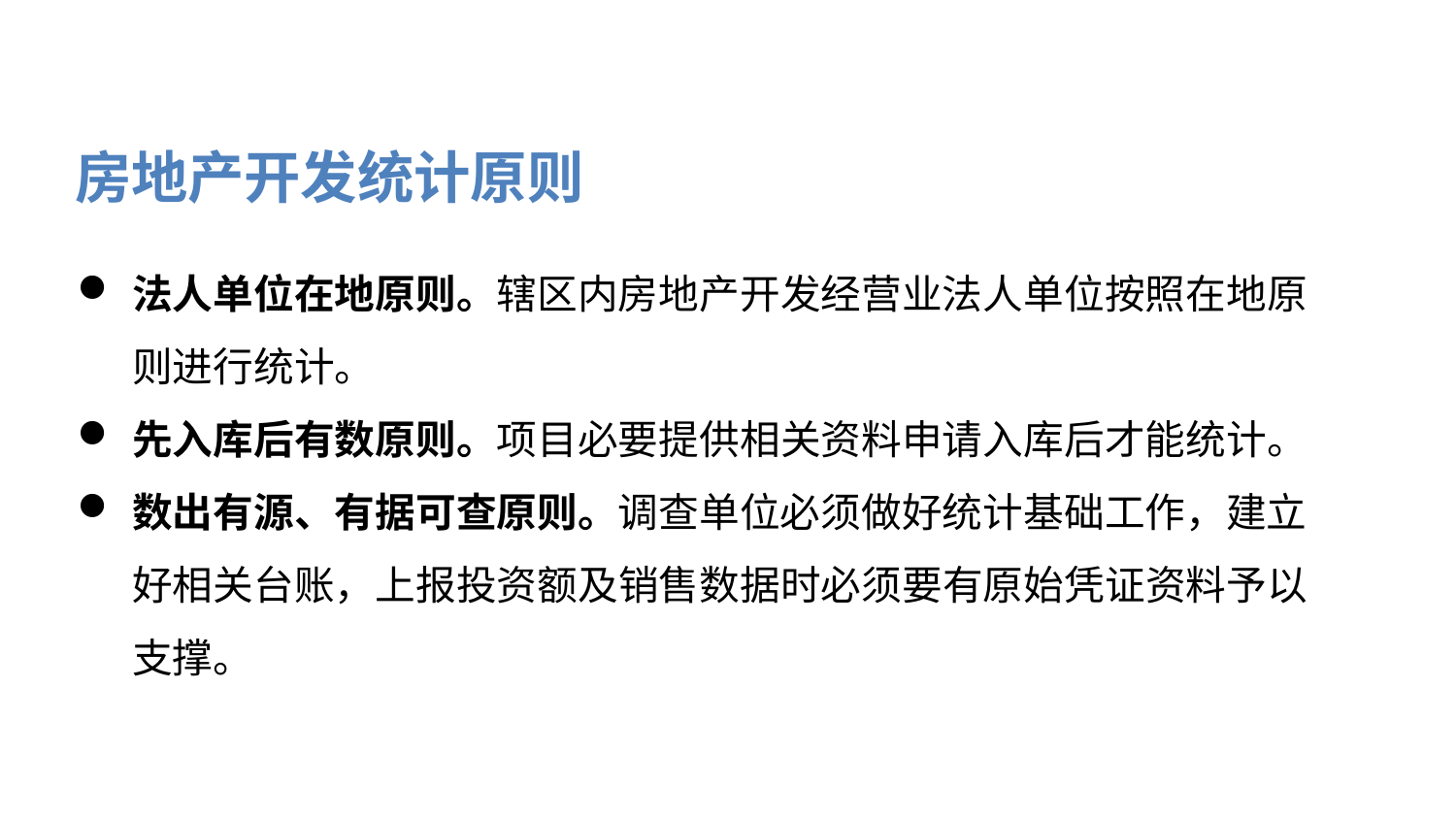

房地产开发统计原则
法人单位在地原则。辖区内房地产开发经营业法人单位按照在地原则进行统计。
先入库后有数原则。项目必要提供相关资料申请入库后才能统计。
数出有源、有据可查原则。调查单位必须做好统计基础工作，建立好相关台账，上报投资额及销售数据时必须要有原始凭证资料予以支撑。